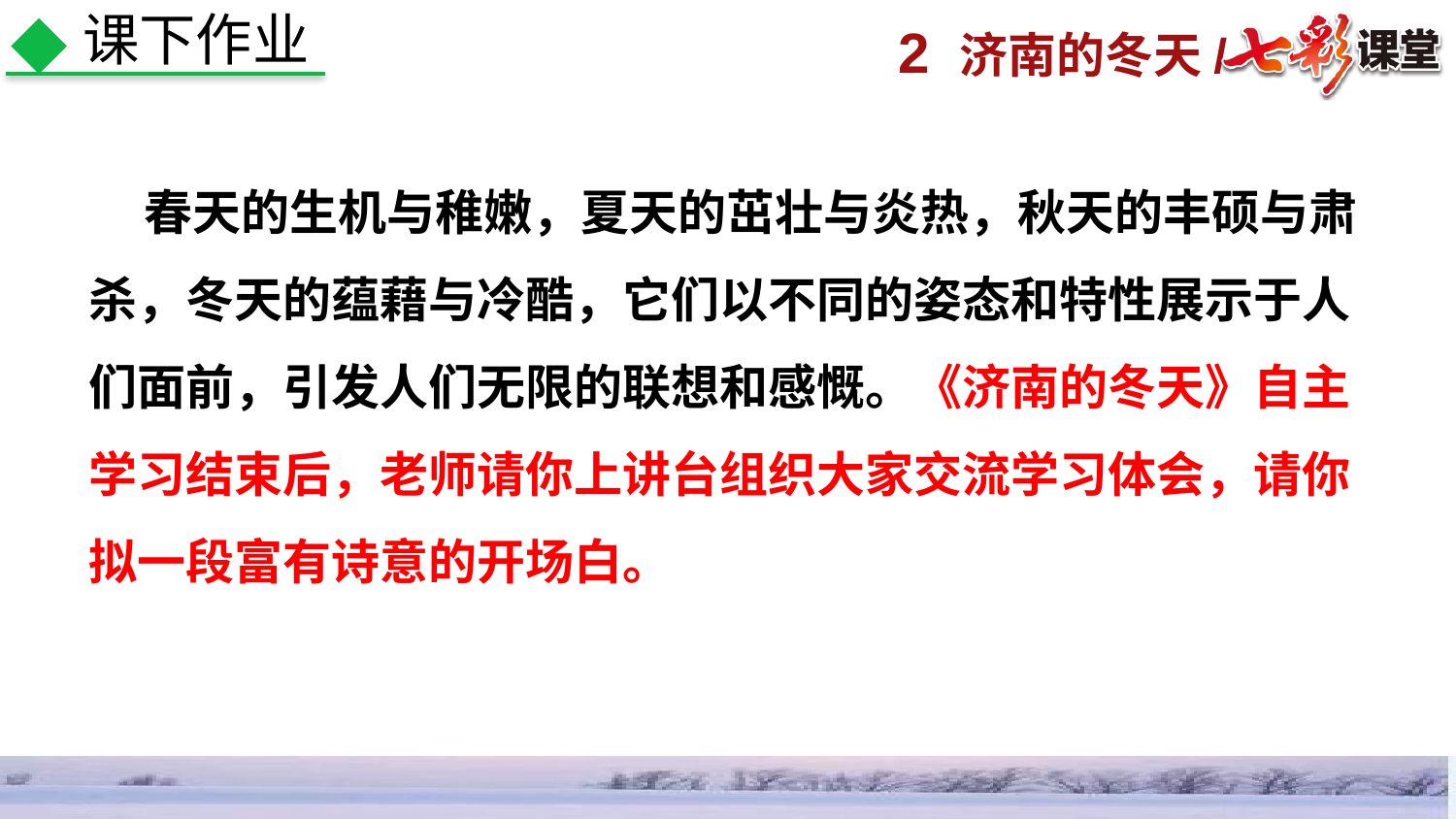

课下作业

    春天的生机与稚嫩，夏天的茁壮与炎热，秋天的丰硕与肃杀，冬天的蕴藉与冷酷，它们以不同的姿态和特性展示于人们面前，引发人们无限的联想和感慨。《济南的冬天》自主学习结束后，老师请你上讲台组织大家交流学习体会，请你拟一段富有诗意的开场白。